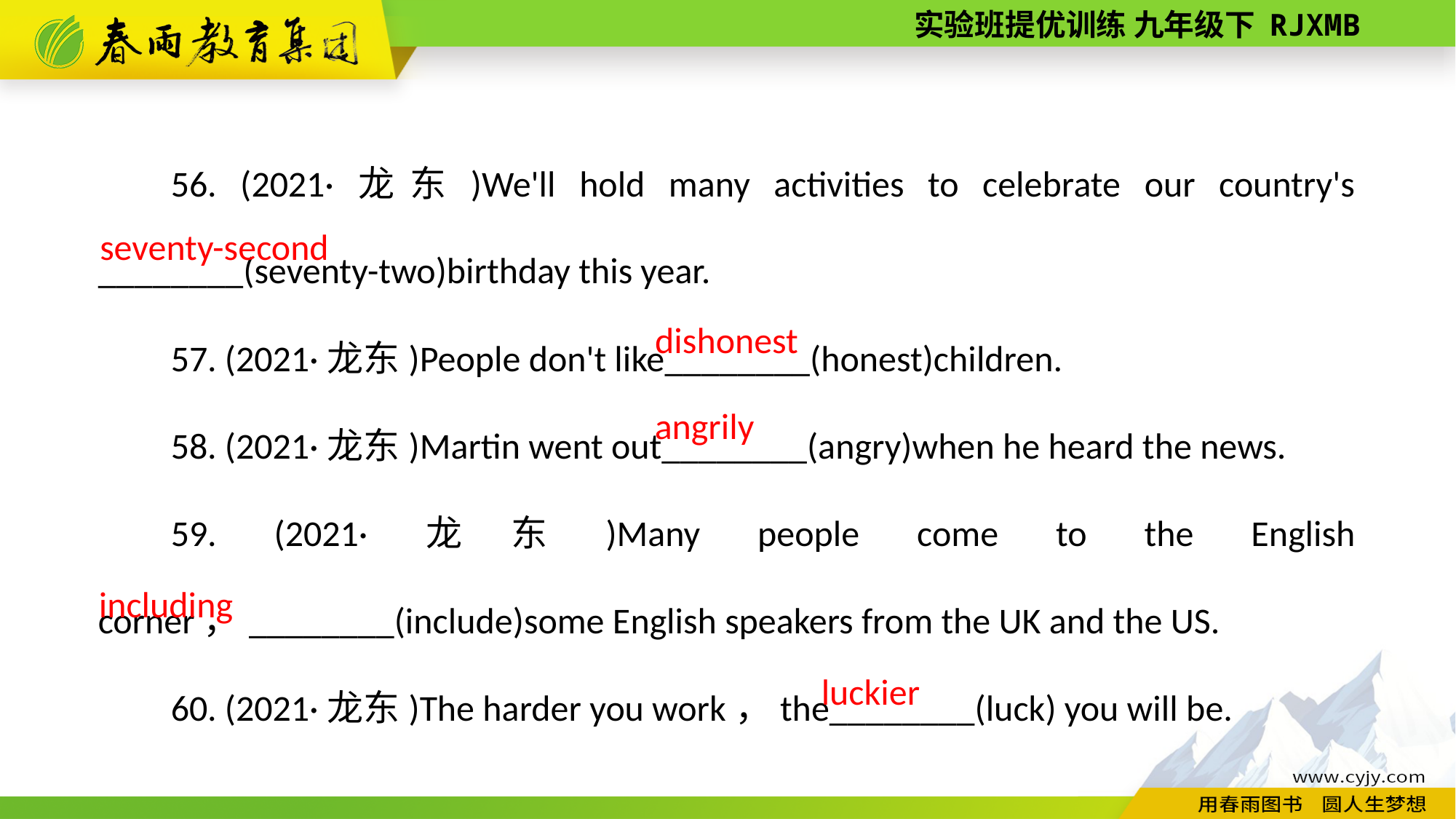

56. (2021·龙东)We'll hold many activities to celebrate our country's ________(seventy­-two)birthday this year.
57. (2021·龙东)People don't like________(honest)children.
58. (2021·龙东)Martin went out________(angry)when he heard the news.
59. (2021·龙东)Many people come to the English corner，________(include)some English speakers from the UK and the US.
60. (2021·龙东)The harder you work，the________(luck) you will be.
seventy-­second
dishonest
angrily
including
luckier